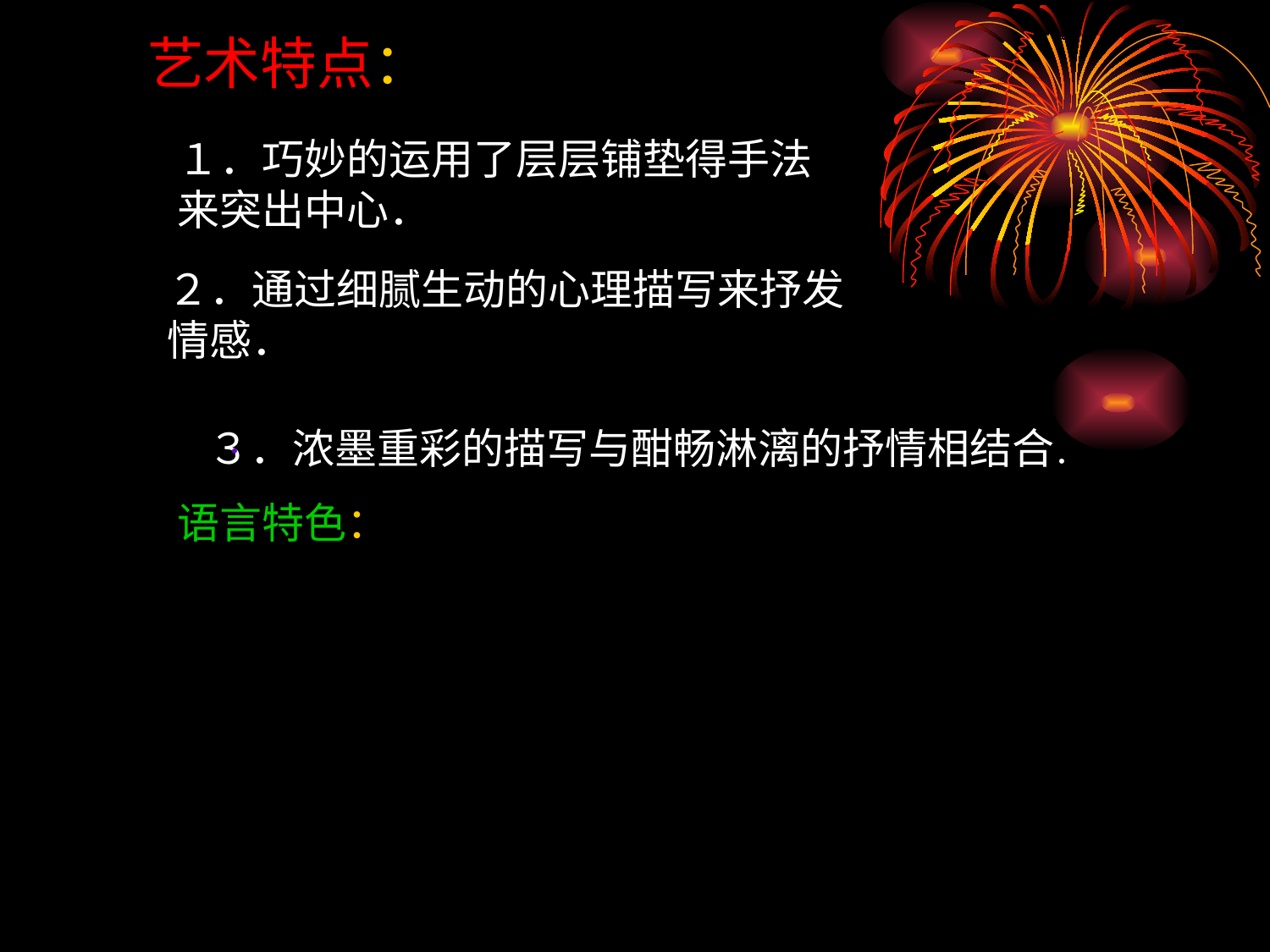

艺术特点：
１．巧妙的运用了层层铺垫得手法来突出中心．
２．通过细腻生动的心理描写来抒发情感．
３．浓墨重彩的描写与酣畅淋漓的抒情相结合．
．

语言特色：
本文的语言精练．纯粹，通俗而又雅致．